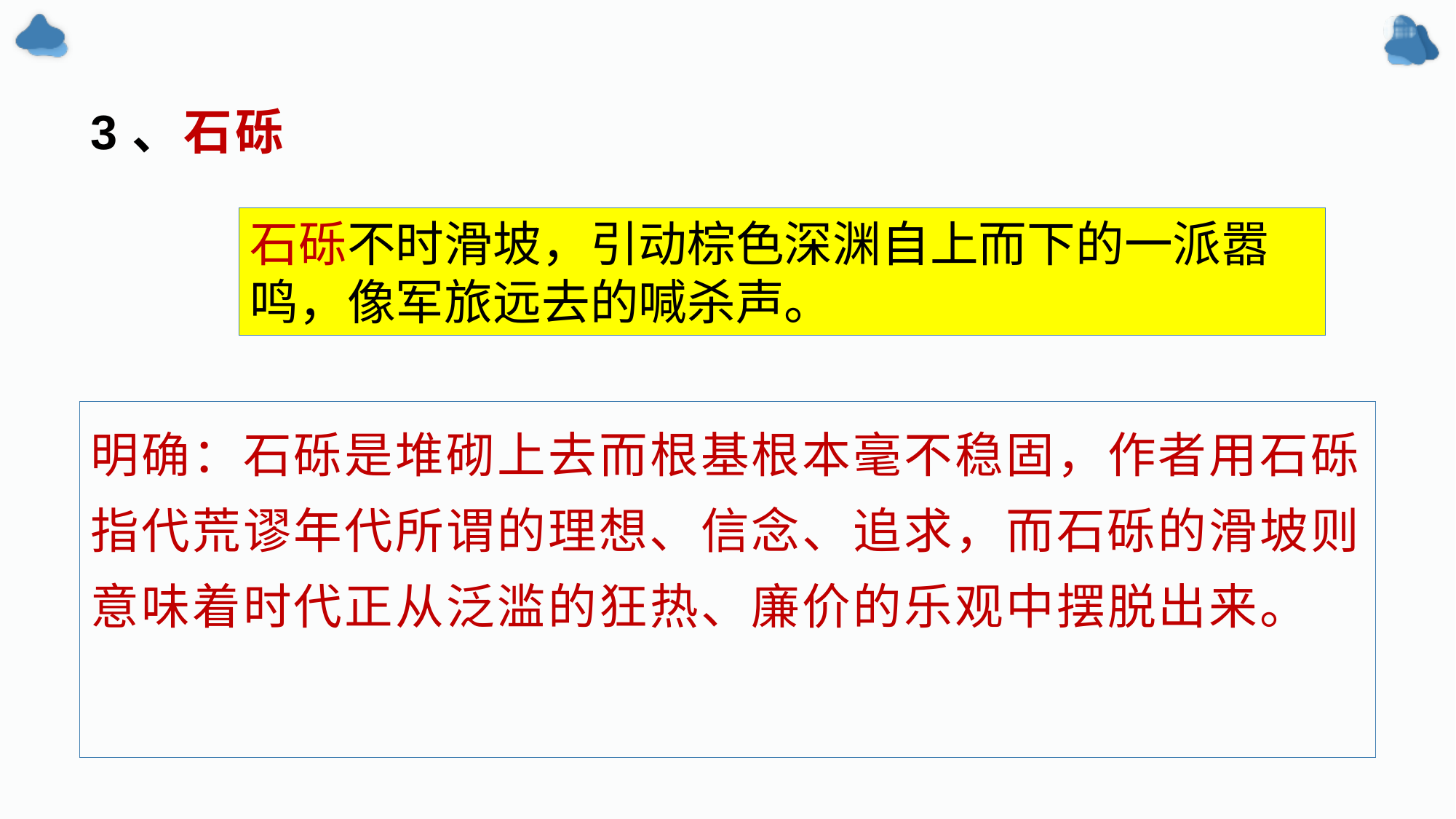

# 3、石砾
石砾不时滑坡，引动棕色深渊自上而下的一派嚣鸣，像军旅远去的喊杀声。
明确：石砾是堆砌上去而根基根本毫不稳固，作者用石砾指代荒谬年代所谓的理想、信念、追求，而石砾的滑坡则意味着时代正从泛滥的狂热、廉价的乐观中摆脱出来。